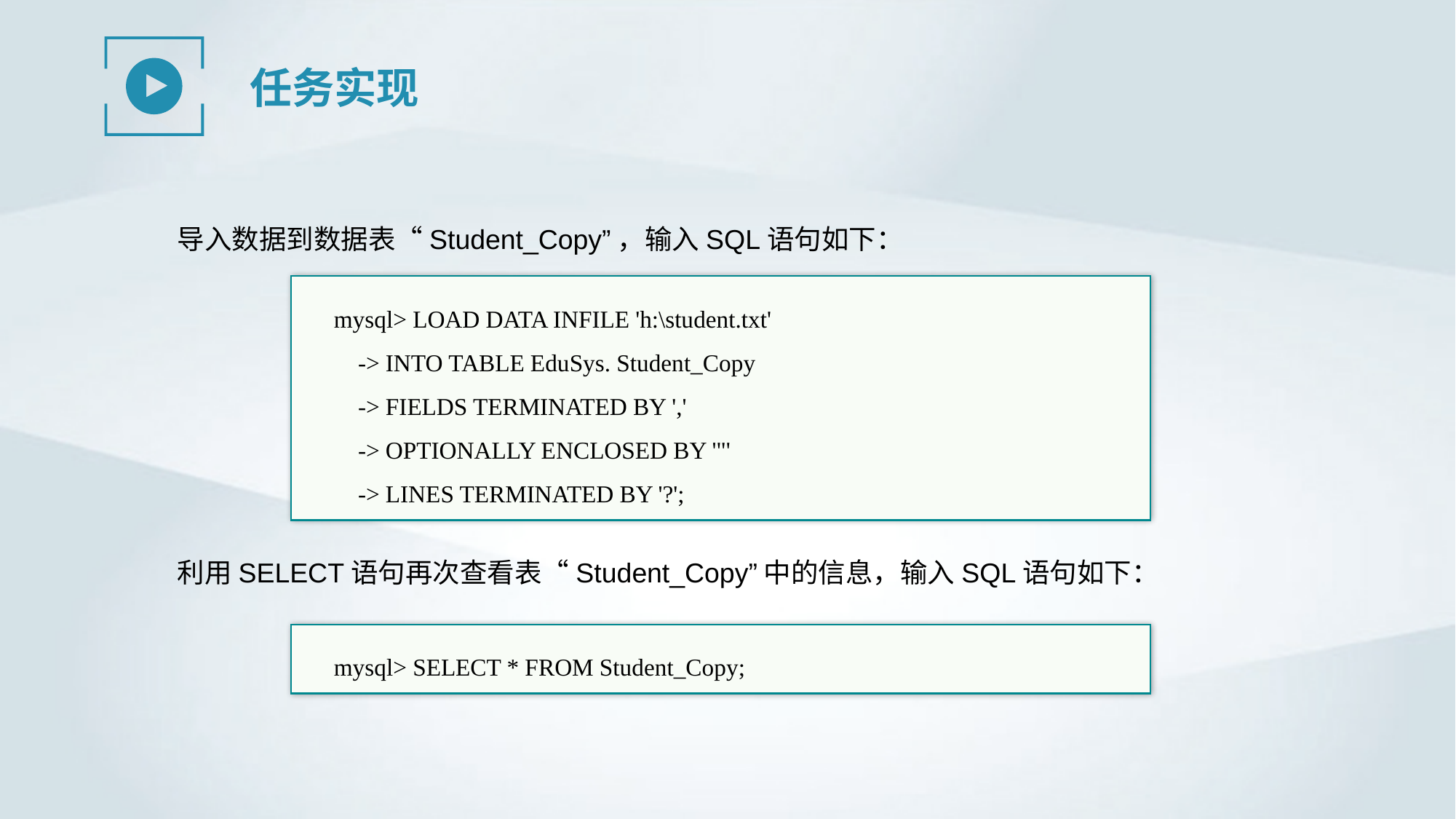

任务实现
导入数据到数据表“Student_Copy”，输入SQL语句如下：
mysql> LOAD DATA INFILE 'h:\student.txt'
    -> INTO TABLE EduSys. Student_Copy
    -> FIELDS TERMINATED BY ','
    -> OPTIONALLY ENCLOSED BY '"'
    -> LINES TERMINATED BY '?';
利用SELECT语句再次查看表“Student_Copy”中的信息，输入SQL语句如下：
mysql> SELECT * FROM Student_Copy;